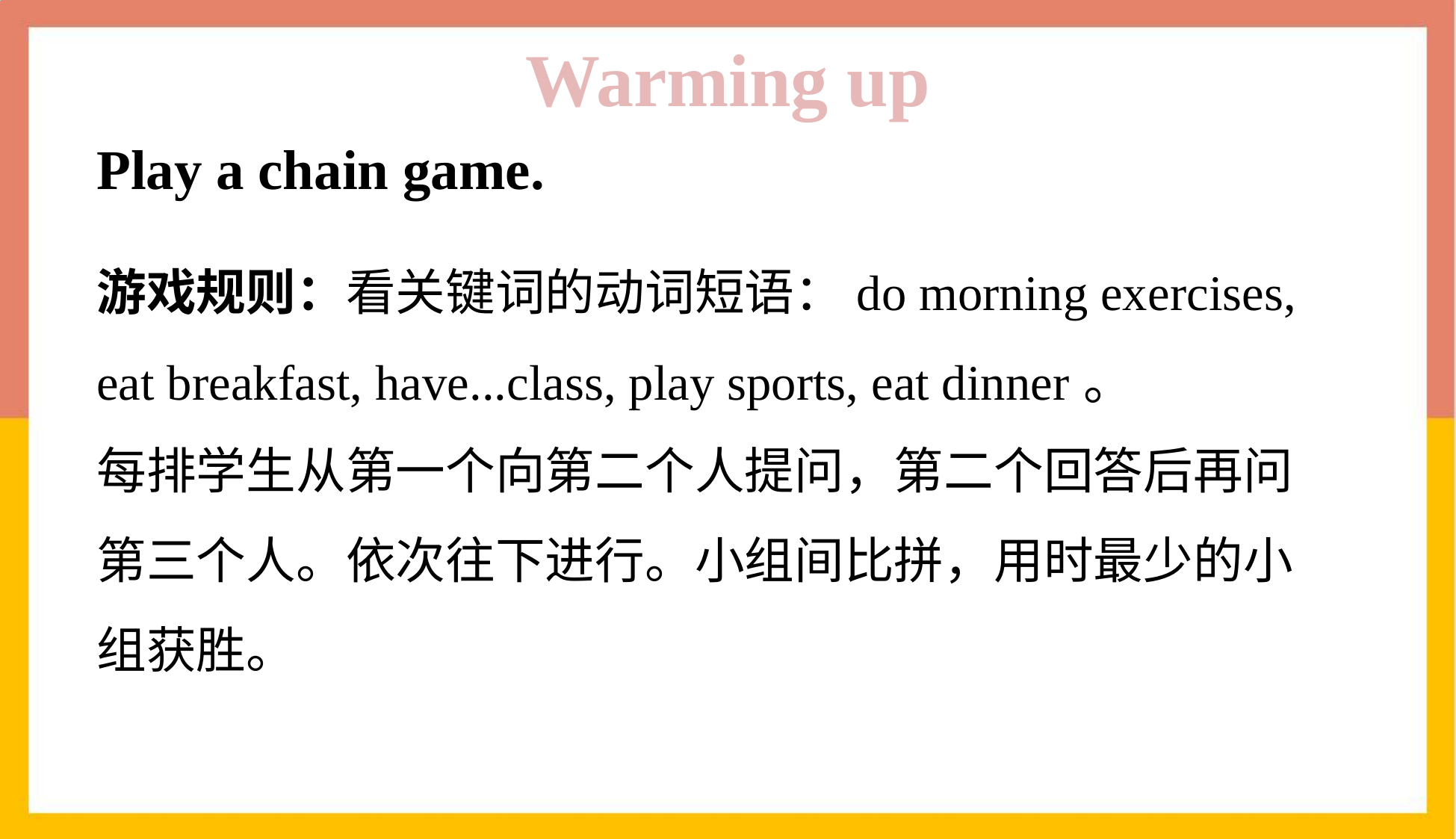

Warming up
Play a chain game.
游戏规则：看关键词的动词短语：do morning exercises, eat breakfast, have...class, play sports, eat dinner。
每排学生从第一个向第二个人提问，第二个回答后再问第三个人。依次往下进行。小组间比拼，用时最少的小组获胜。